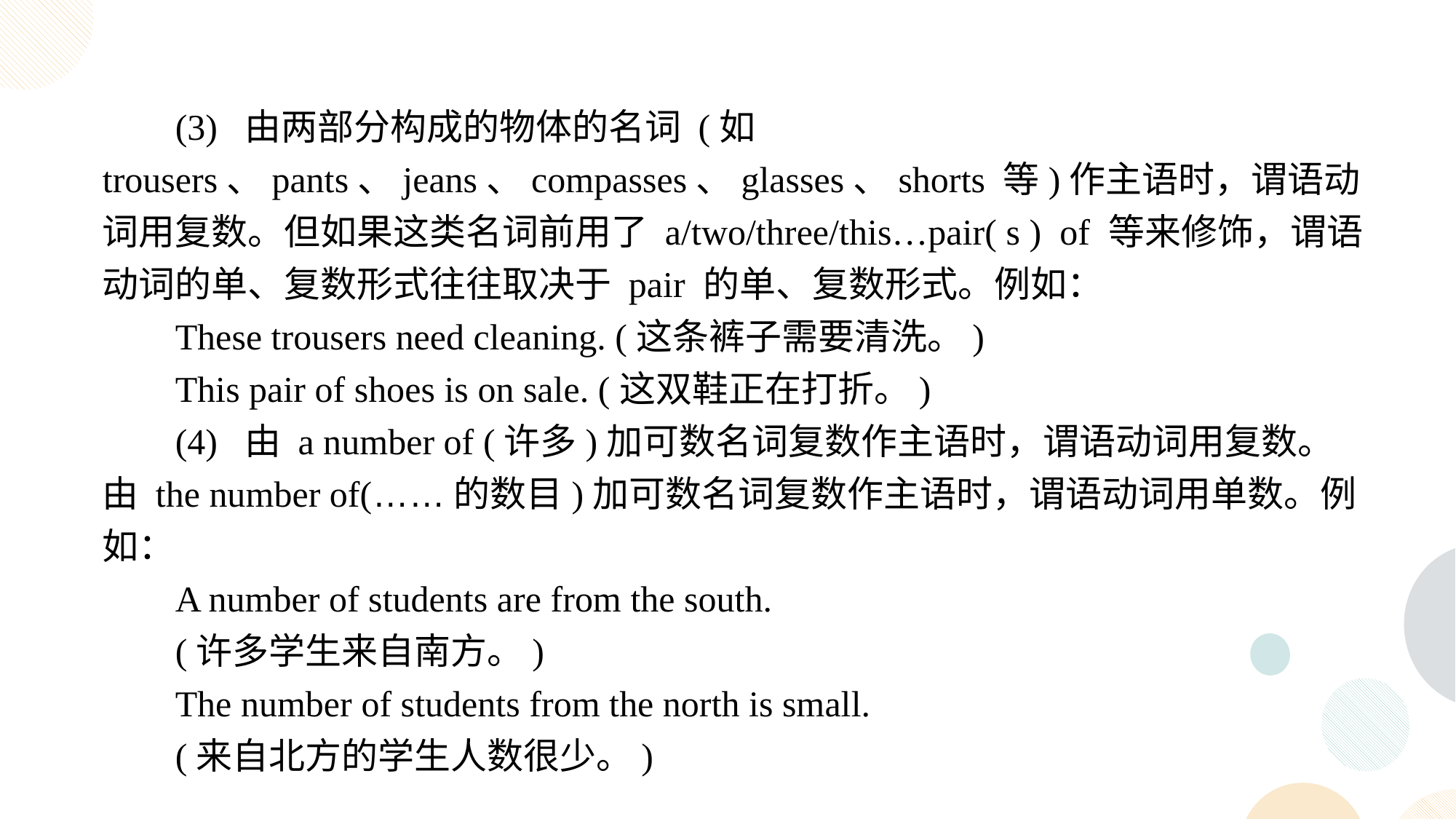

(3)  由两部分构成的物体的名词 (如 trousers、pants、jeans、compasses、glasses、shorts 等)作主语时，谓语动词用复数。但如果这类名词前用了 a/two/three/this…pair( s )  of 等来修饰，谓语动词的单、复数形式往往取决于 pair 的单、复数形式。例如：
These trousers need cleaning. (这条裤子需要清洗。)
This pair of shoes is on sale. (这双鞋正在打折。)
(4)  由 a number of (许多)加可数名词复数作主语时，谓语动词用复数。由 the number of(……的数目)加可数名词复数作主语时，谓语动词用单数。例如：
A number of students are from the south.
(许多学生来自南方。)
The number of students from the north is small.
(来自北方的学生人数很少。)